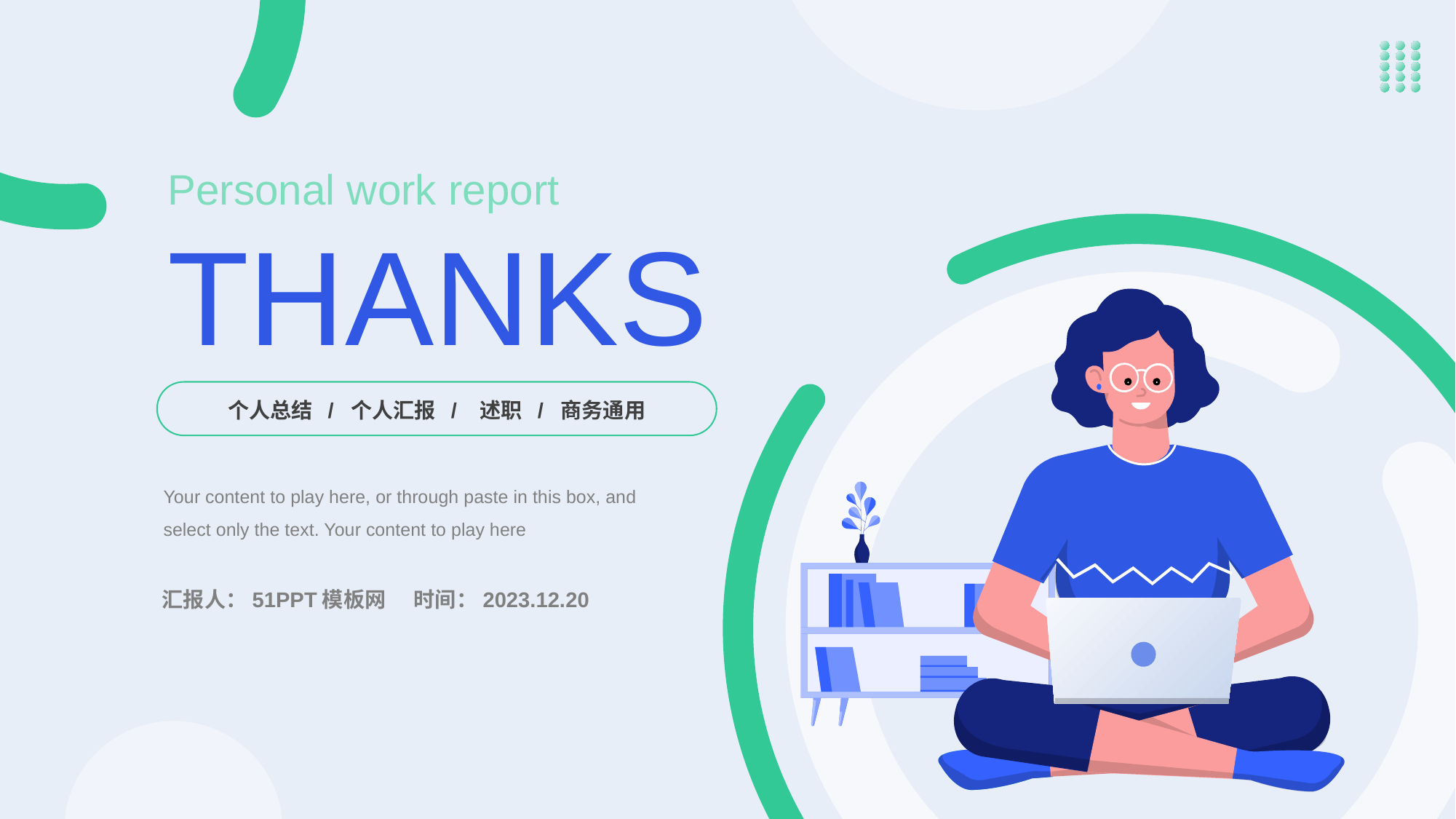

Personal work report
THANKS

个人总结  /  个人汇报  /   述职  /  商务通用
Your content to play here, or through paste in this box, and select only the text. Your content to play here

时间：2023.12.20
汇报人：51PPT模板网